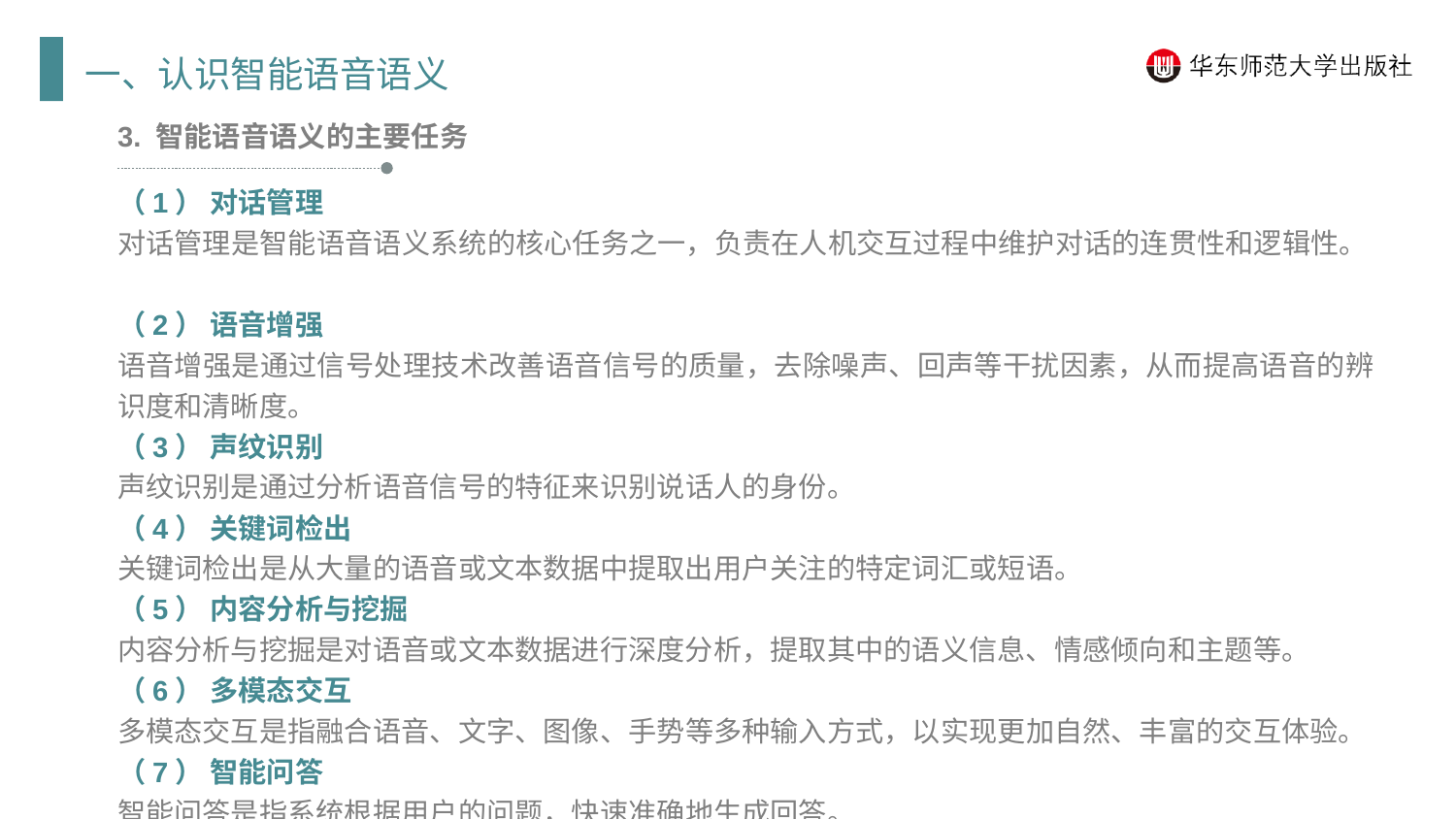

一、认识智能语音语义
3. 智能语音语义的主要任务
（1） 对话管理
对话管理是智能语音语义系统的核心任务之一，负责在人机交互过程中维护对话的连贯性和逻辑性。
（2） 语音增强
语音增强是通过信号处理技术改善语音信号的质量，去除噪声、回声等干扰因素，从而提高语音的辨识度和清晰度。
（3） 声纹识别
声纹识别是通过分析语音信号的特征来识别说话人的身份。
（4） 关键词检出
关键词检出是从大量的语音或文本数据中提取出用户关注的特定词汇或短语。
（5） 内容分析与挖掘
内容分析与挖掘是对语音或文本数据进行深度分析，提取其中的语义信息、情感倾向和主题等。
（6） 多模态交互
多模态交互是指融合语音、文字、图像、手势等多种输入方式，以实现更加自然、丰富的交互体验。
（7） 智能问答
智能问答是指系统根据用户的问题，快速准确地生成回答。